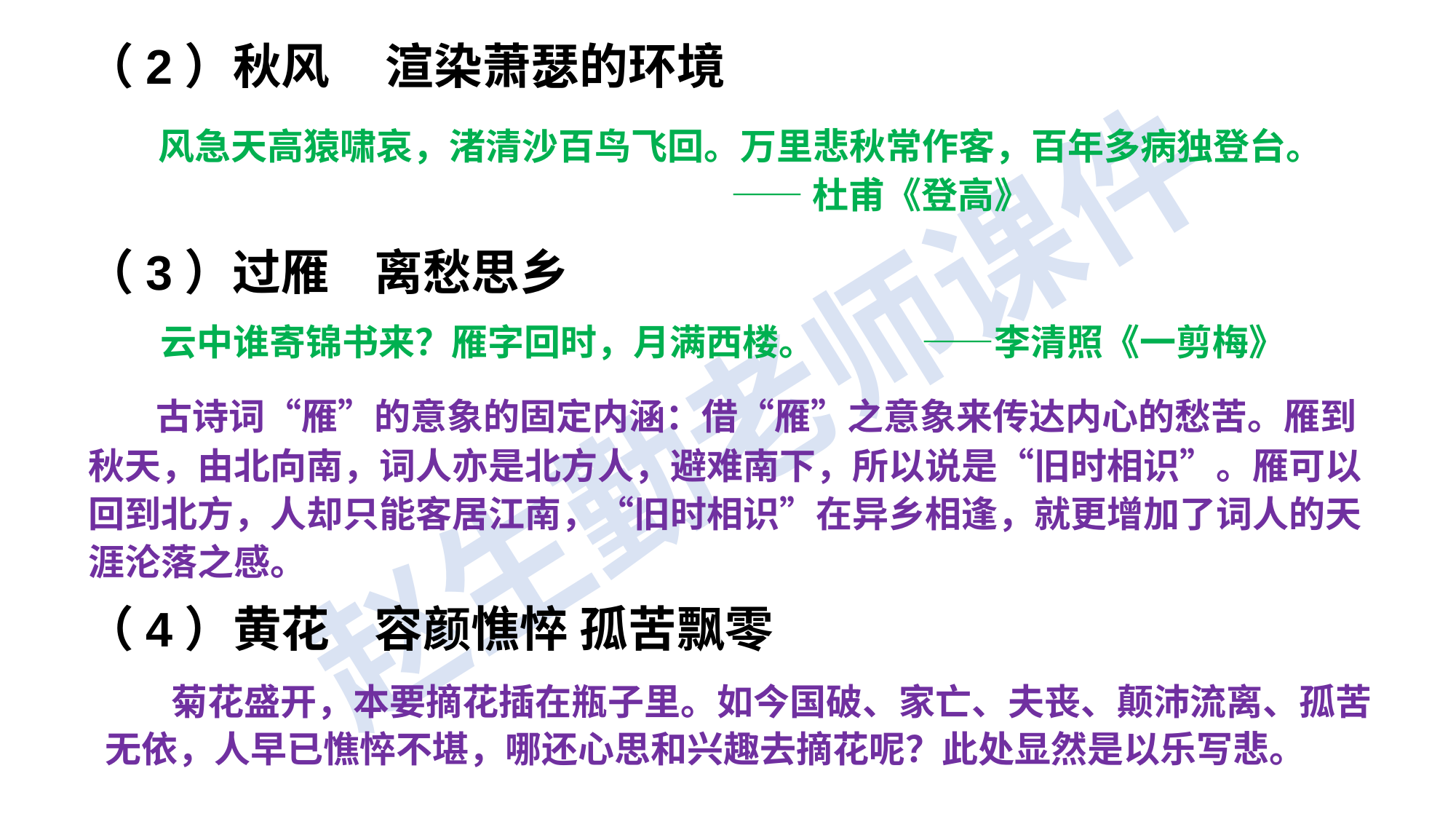

（2）秋风     渲染萧瑟的环境
风急天高猿啸哀，渚清沙百鸟飞回。万里悲秋常作客，百年多病独登台。
                                                                      ——杜甫《登高》
（3）过雁    离愁思乡
云中谁寄锦书来？雁字回时，月满西楼。             ——李清照《一剪梅》
      古诗词“雁”的意象的固定内涵：借“雁”之意象来传达内心的愁苦。雁到秋天，由北向南，词人亦是北方人，避难南下，所以说是“旧时相识”。雁可以回到北方，人却只能客居江南，“旧时相识”在异乡相逢，就更增加了词人的天涯沦落之感。
（4）黄花    容颜憔悴 孤苦飘零
      菊花盛开，本要摘花插在瓶子里。如今国破、家亡、夫丧、颠沛流离、孤苦无依，人早已憔悴不堪，哪还心思和兴趣去摘花呢？此处显然是以乐写悲。